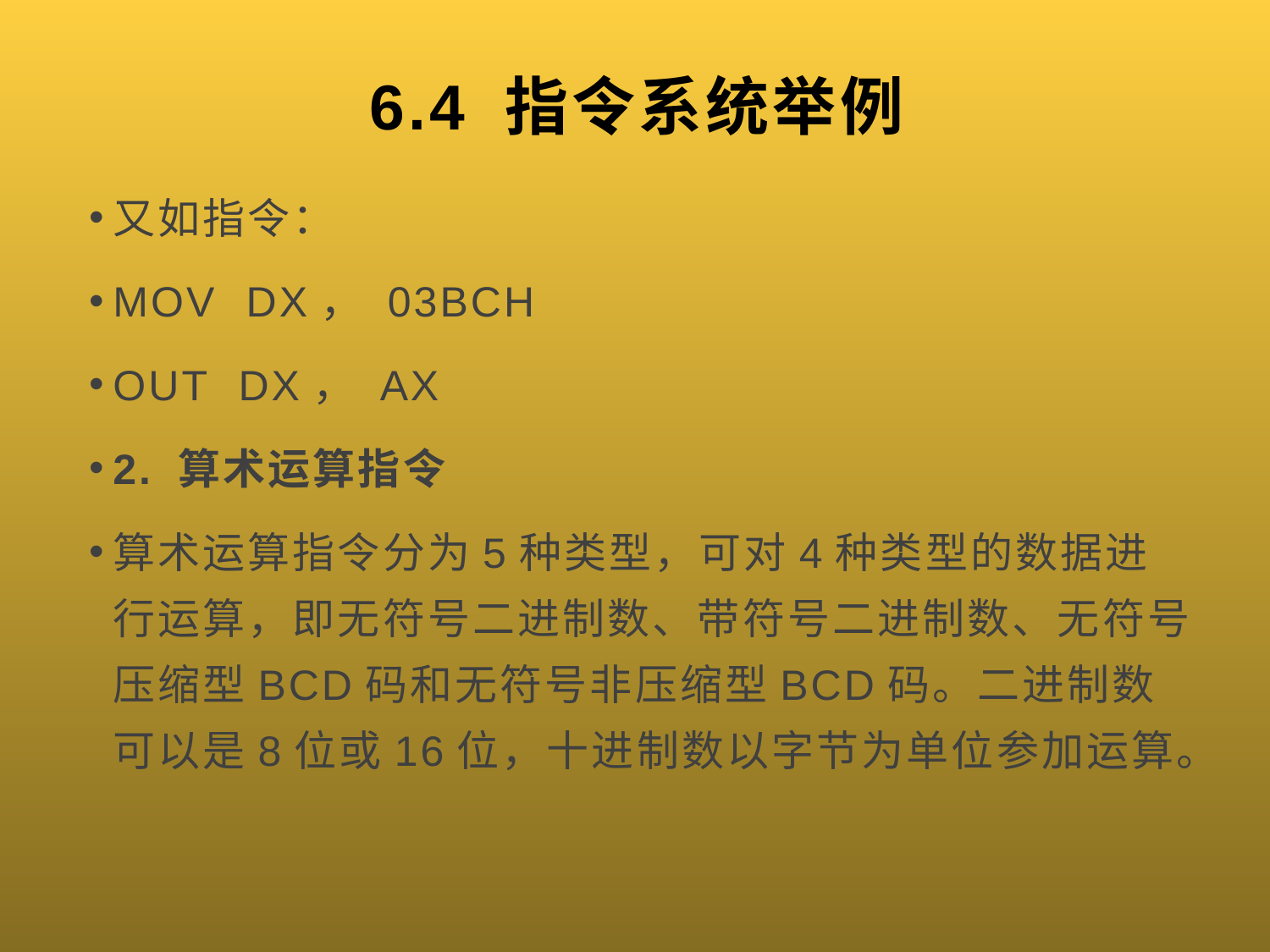

# 6.4 指令系统举例
又如指令：
MOV  DX， 03BCH
OUT  DX， AX
2. 算术运算指令
算术运算指令分为5种类型，可对4种类型的数据进行运算，即无符号二进制数、带符号二进制数、无符号压缩型BCD码和无符号非压缩型BCD码。二进制数可以是8位或16位，十进制数以字节为单位参加运算。